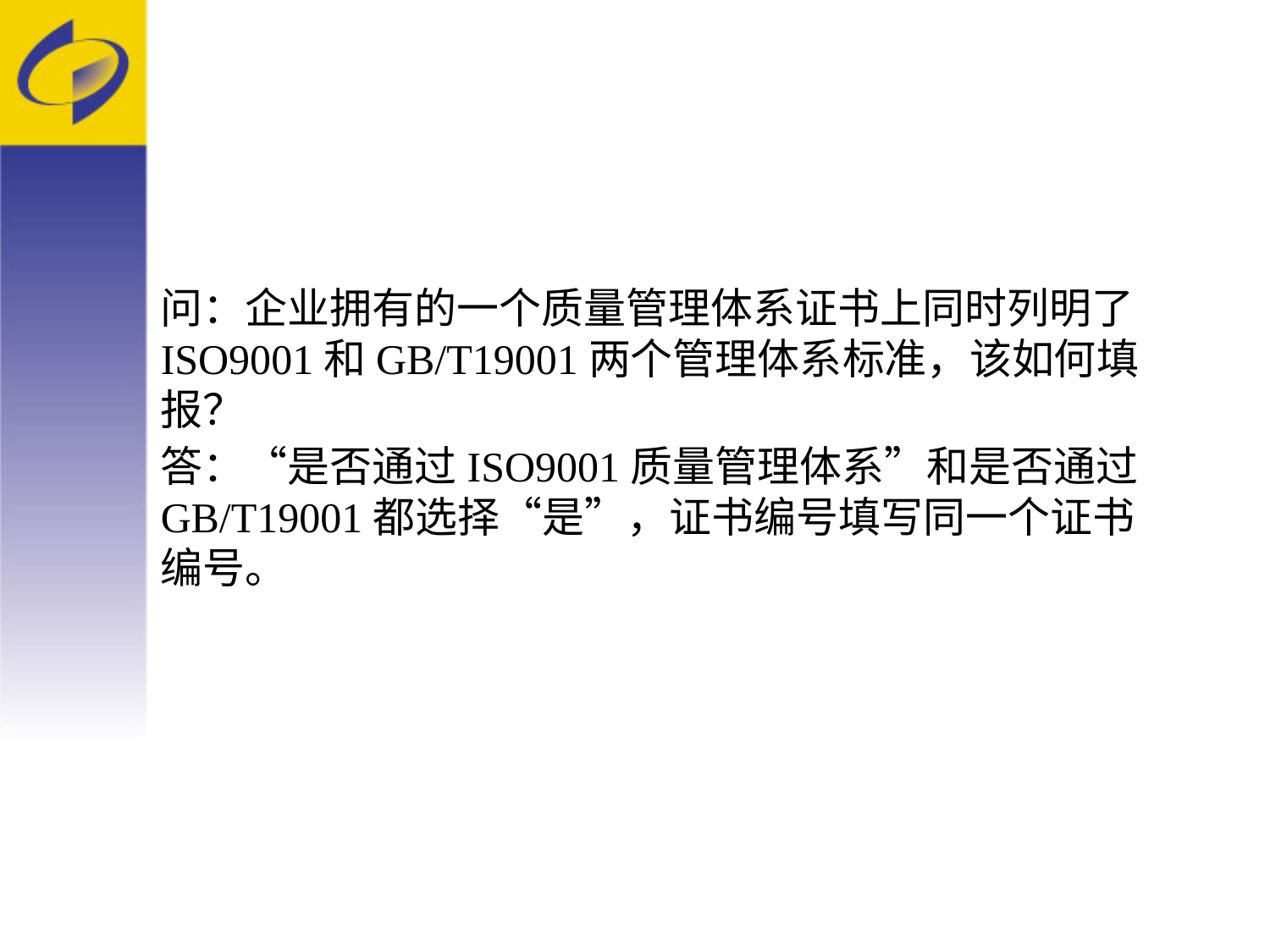

#
问：企业拥有的一个质量管理体系证书上同时列明了ISO9001和GB/T19001两个管理体系标准，该如何填报？
答：“是否通过ISO9001质量管理体系”和是否通过GB/T19001都选择“是”，证书编号填写同一个证书编号。